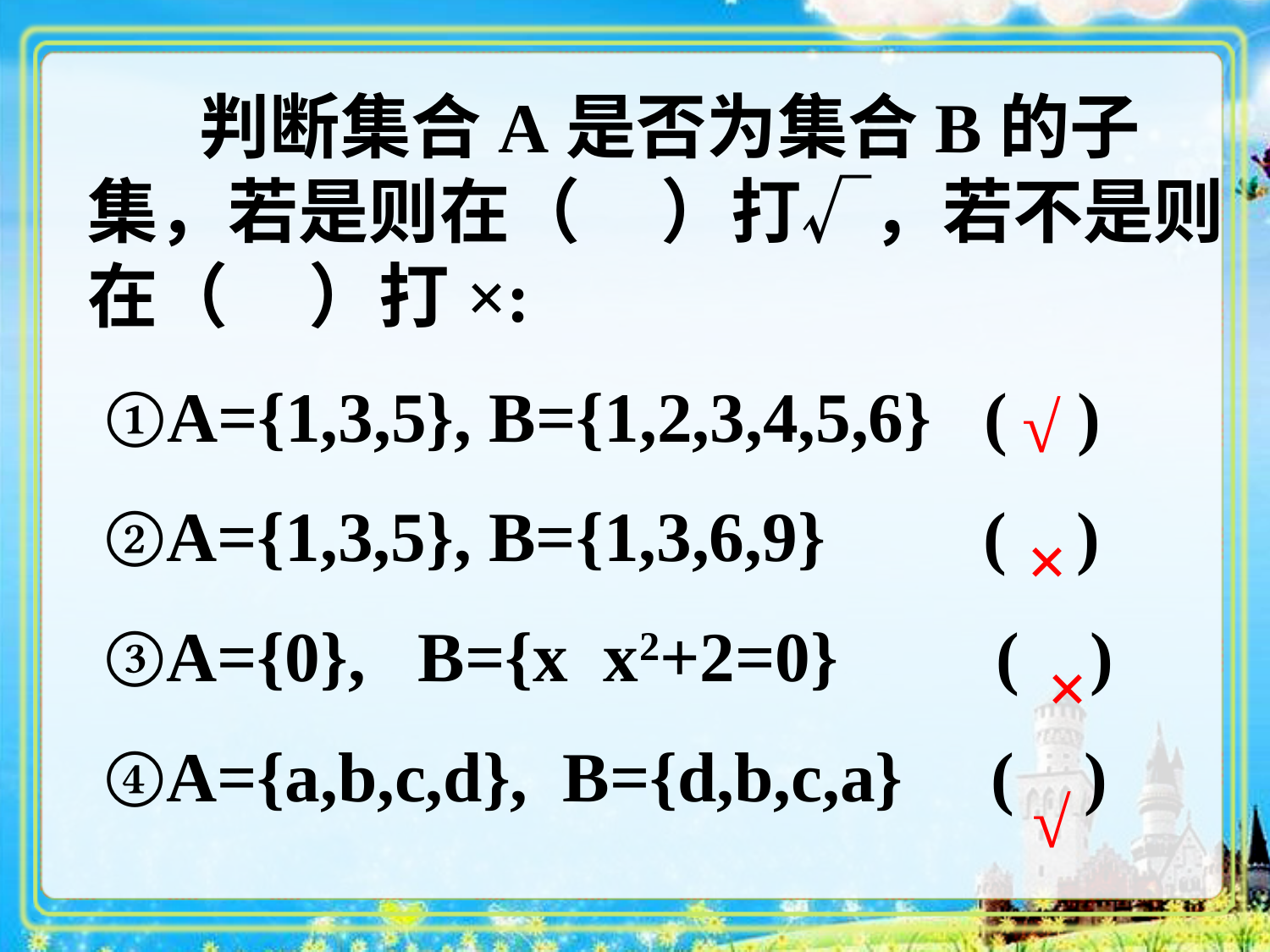

判断集合A是否为集合B的子集，若是则在（     ）打√，若不是则在（     ）打×:
 ①A={1,3,5}, B={1,2,3,4,5,6}   (    )
 ②A={1,3,5}, B={1,3,6,9}         (    )
 ③A={0},   B={x  x2+2=0}         (    )
 ④A={a,b,c,d},  B={d,b,c,a}     (    )
√
×
×

√